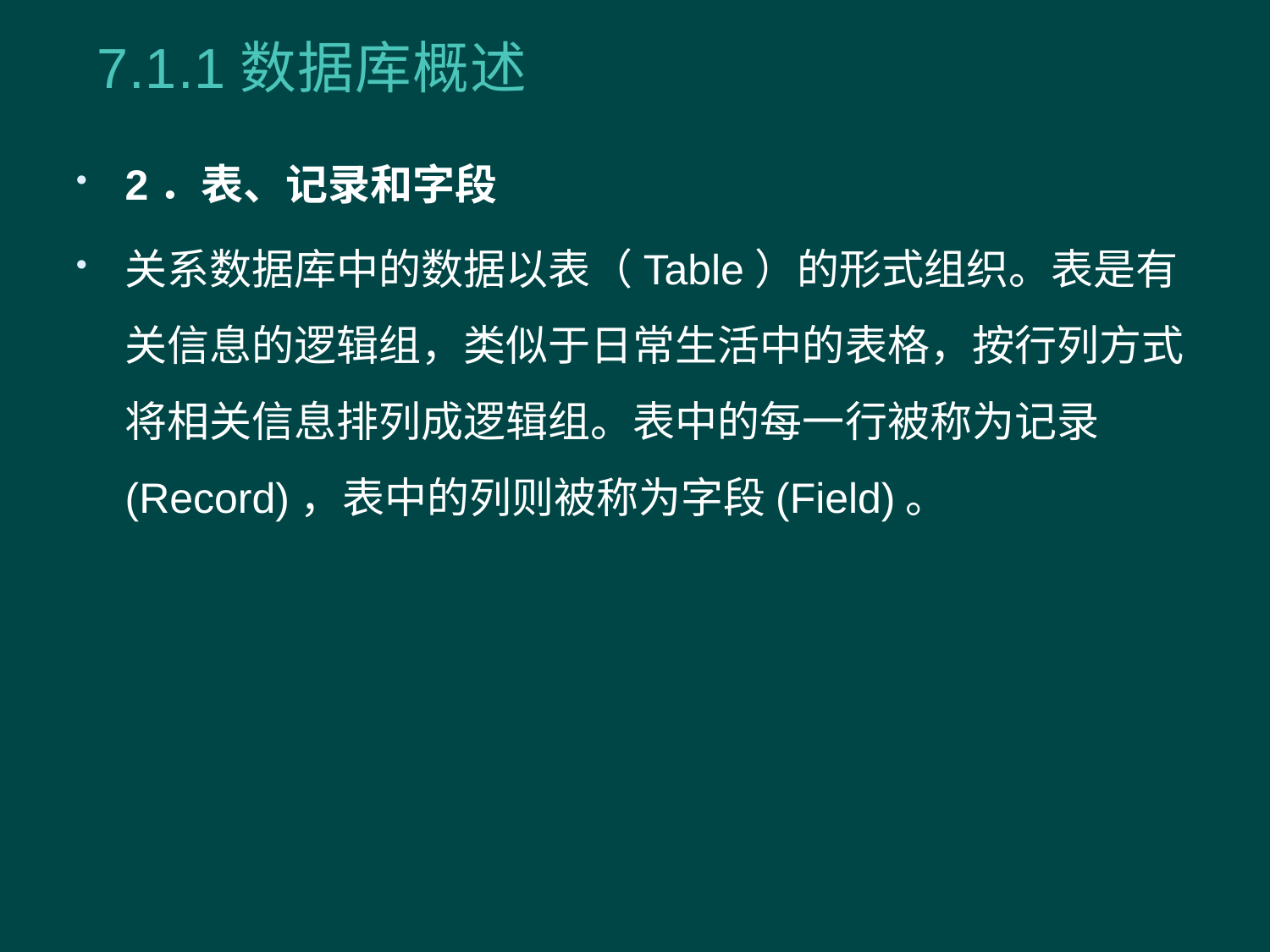

7.1.1数据库概述
2．表、记录和字段
关系数据库中的数据以表（Table）的形式组织。表是有关信息的逻辑组，类似于日常生活中的表格，按行列方式将相关信息排列成逻辑组。表中的每一行被称为记录(Record)，表中的列则被称为字段(Field)。